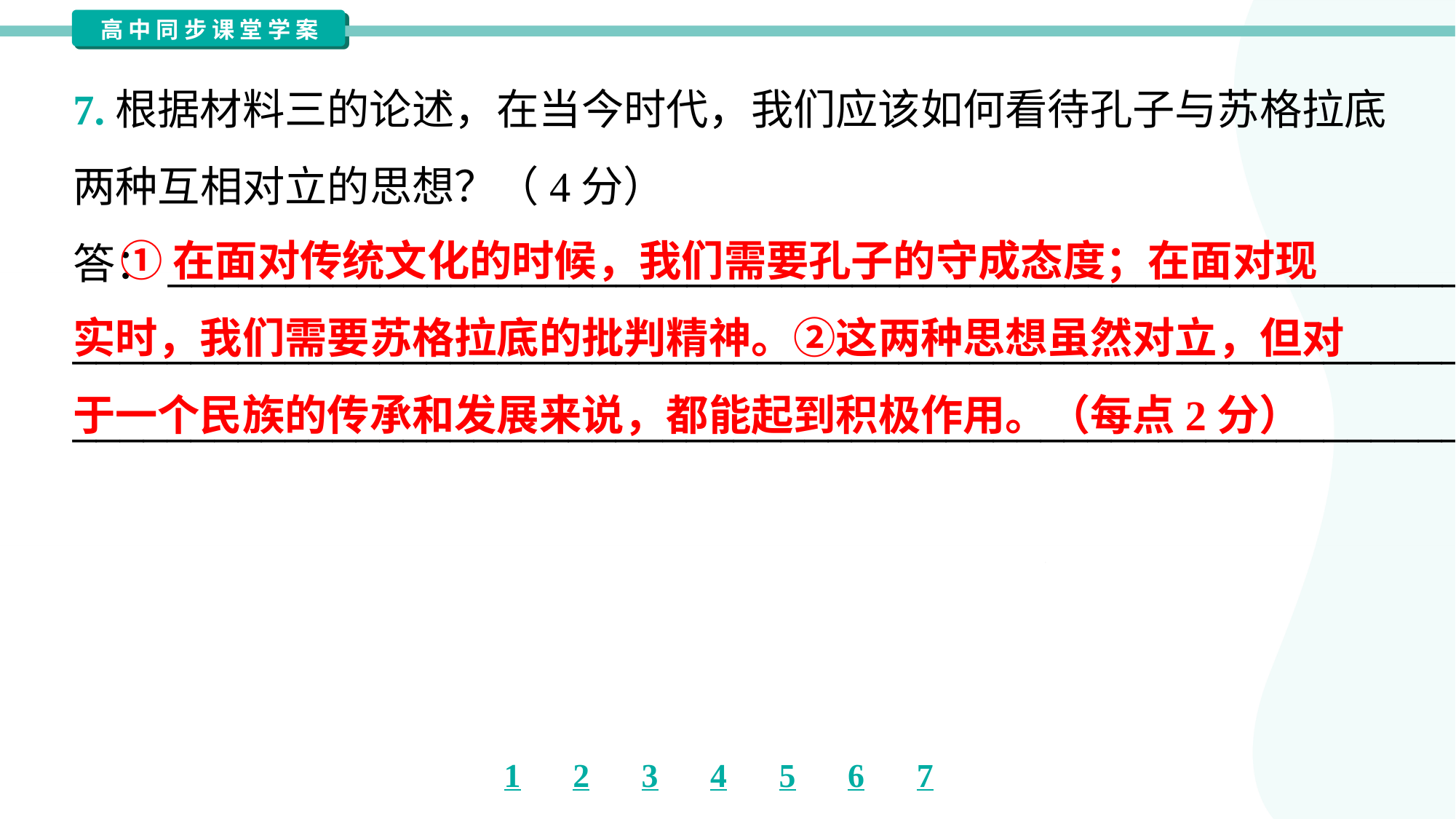

7.根据材料三的论述，在当今时代，我们应该如何看待孔子与苏格拉底
两种互相对立的思想？（4分）
答：_________________________________________________________
_____________________________________________________________
_____________________________________________________________
     ①在面对传统文化的时候，我们需要孔子的守成态度；在面对现
实时，我们需要苏格拉底的批判精神。②这两种思想虽然对立，但对
于一个民族的传承和发展来说，都能起到积极作用。（每点2分）